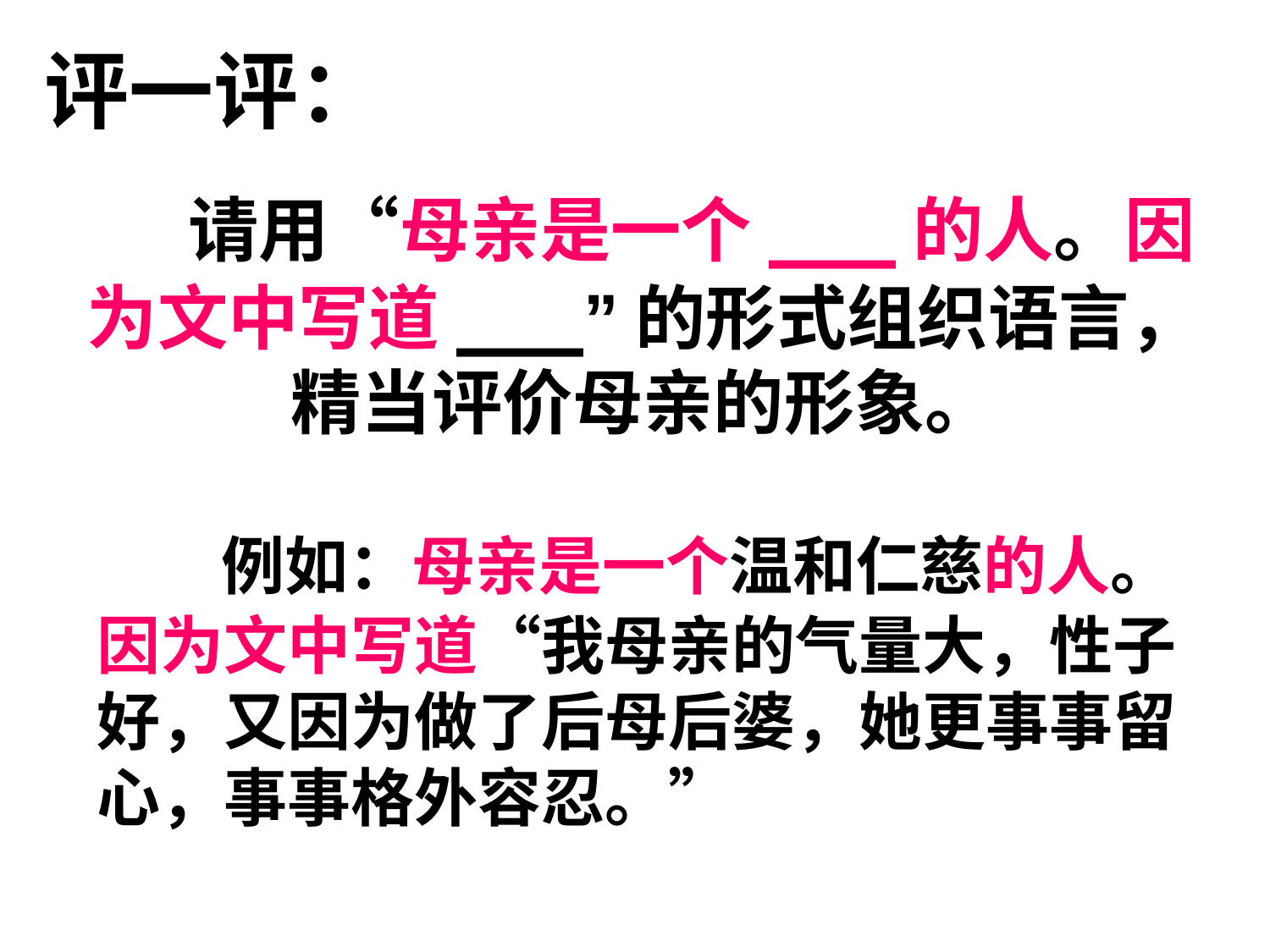

评一评：
    请用“母亲是一个___的人。因为文中写道___”的形式组织语言，精当评价母亲的形象。
      例如：母亲是一个温和仁慈的人。因为文中写道“我母亲的气量大，性子好，又因为做了后母后婆，她更事事留心，事事格外容忍。”